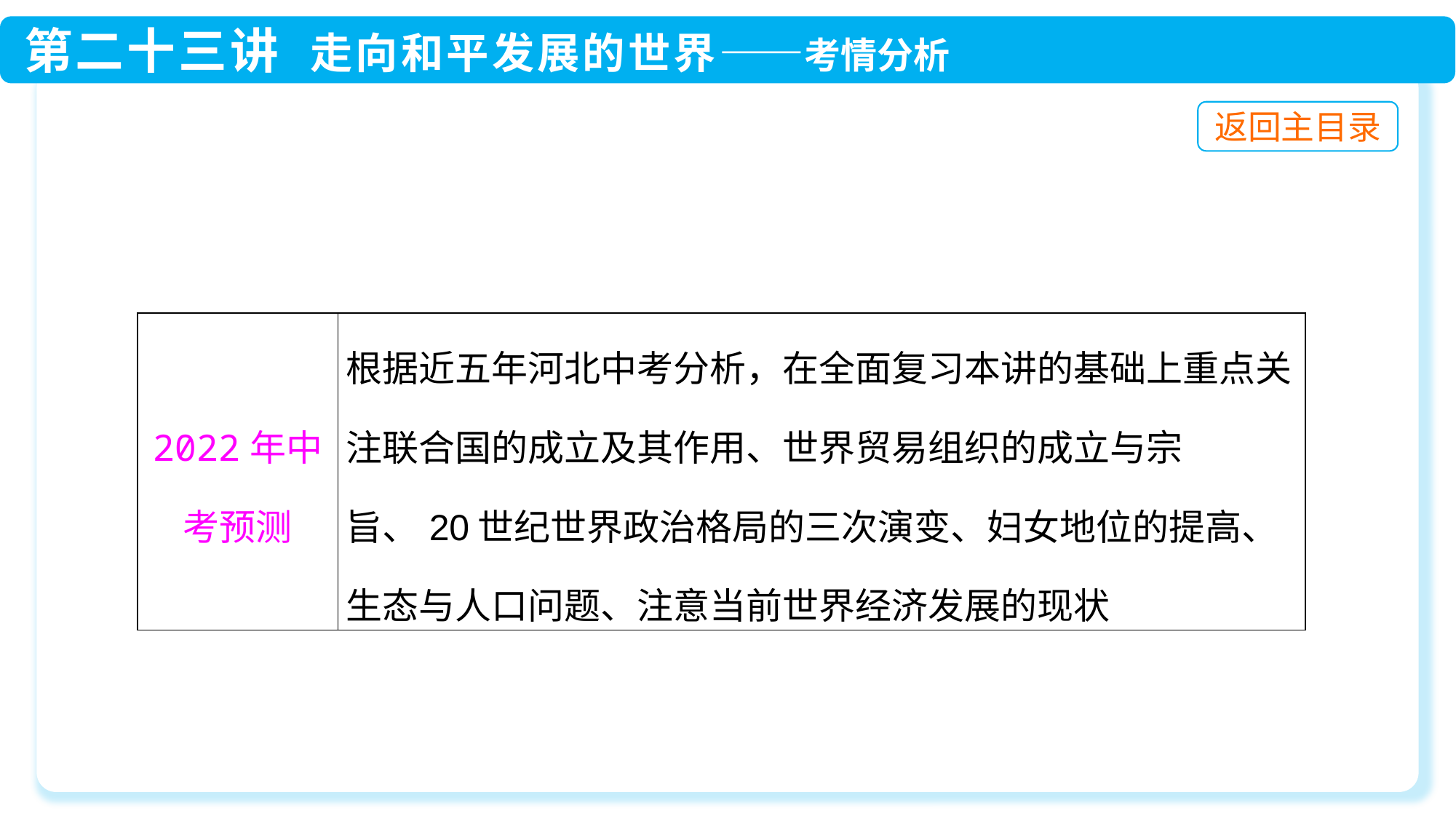

| 2022年中考预测 | 根据近五年河北中考分析，在全面复习本讲的基础上重点关注联合国的成立及其作用、世界贸易组织的成立与宗旨、20世纪世界政治格局的三次演变、妇女地位的提高、生态与人口问题、注意当前世界经济发展的现状 |
| --- | --- |